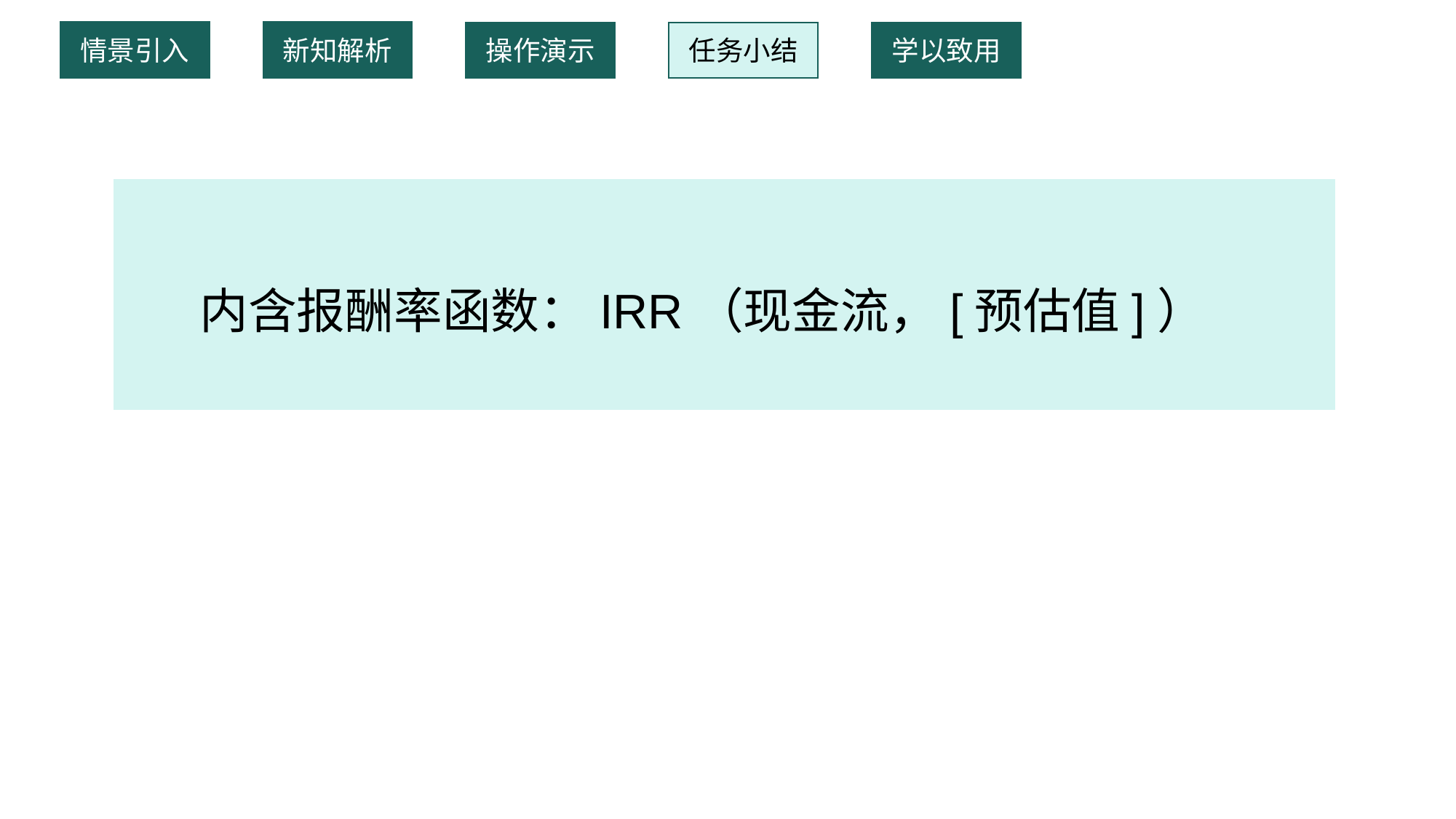

情景引入
新知解析
操作演示
任务小结
学以致用
内含报酬率函数：IRR（现金流，[预估值]）